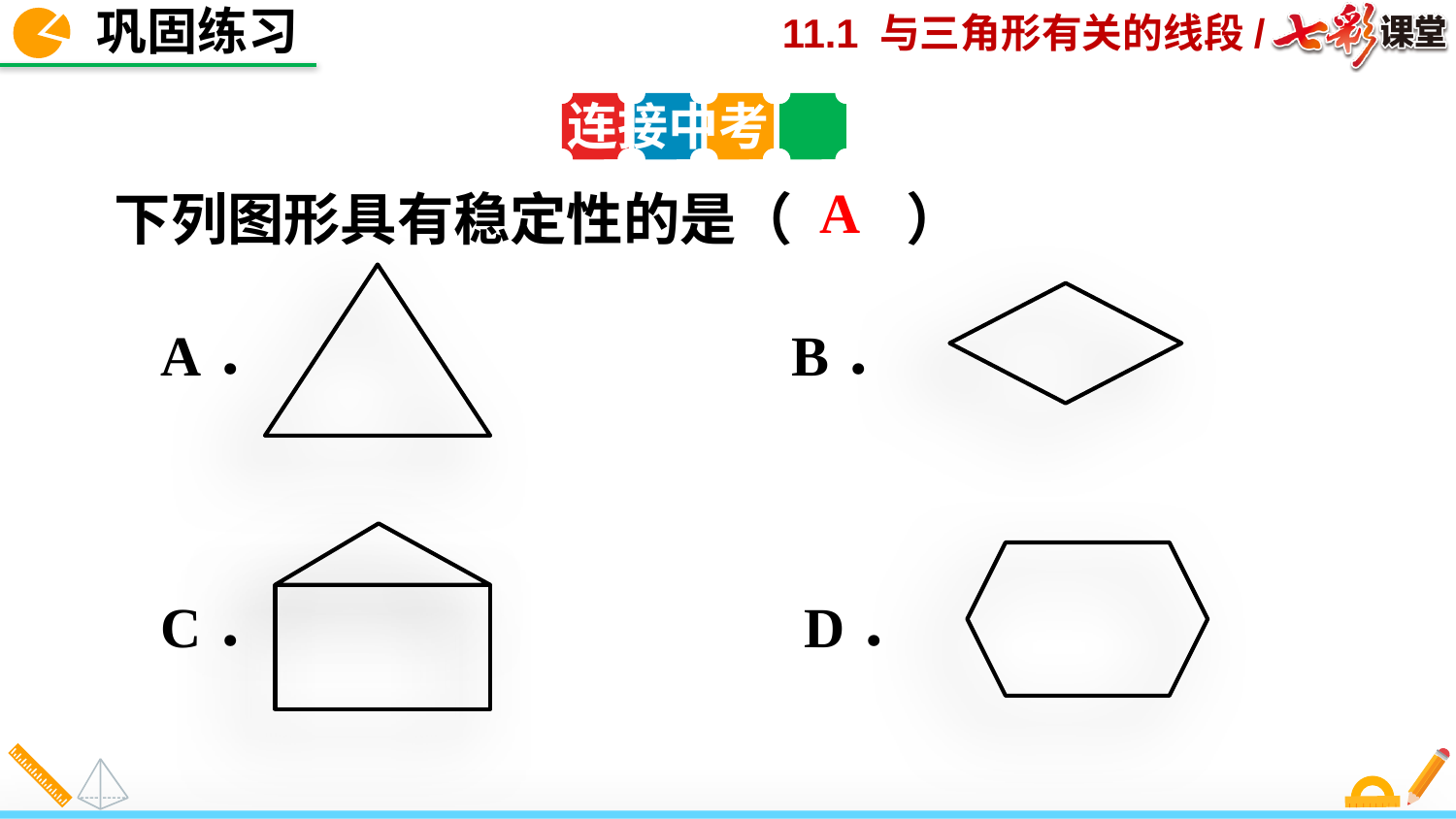

巩固练习

连接中考

A
   下列图形具有稳定性的是（　　）
       A．	                                 B．

       C．	                                  D．